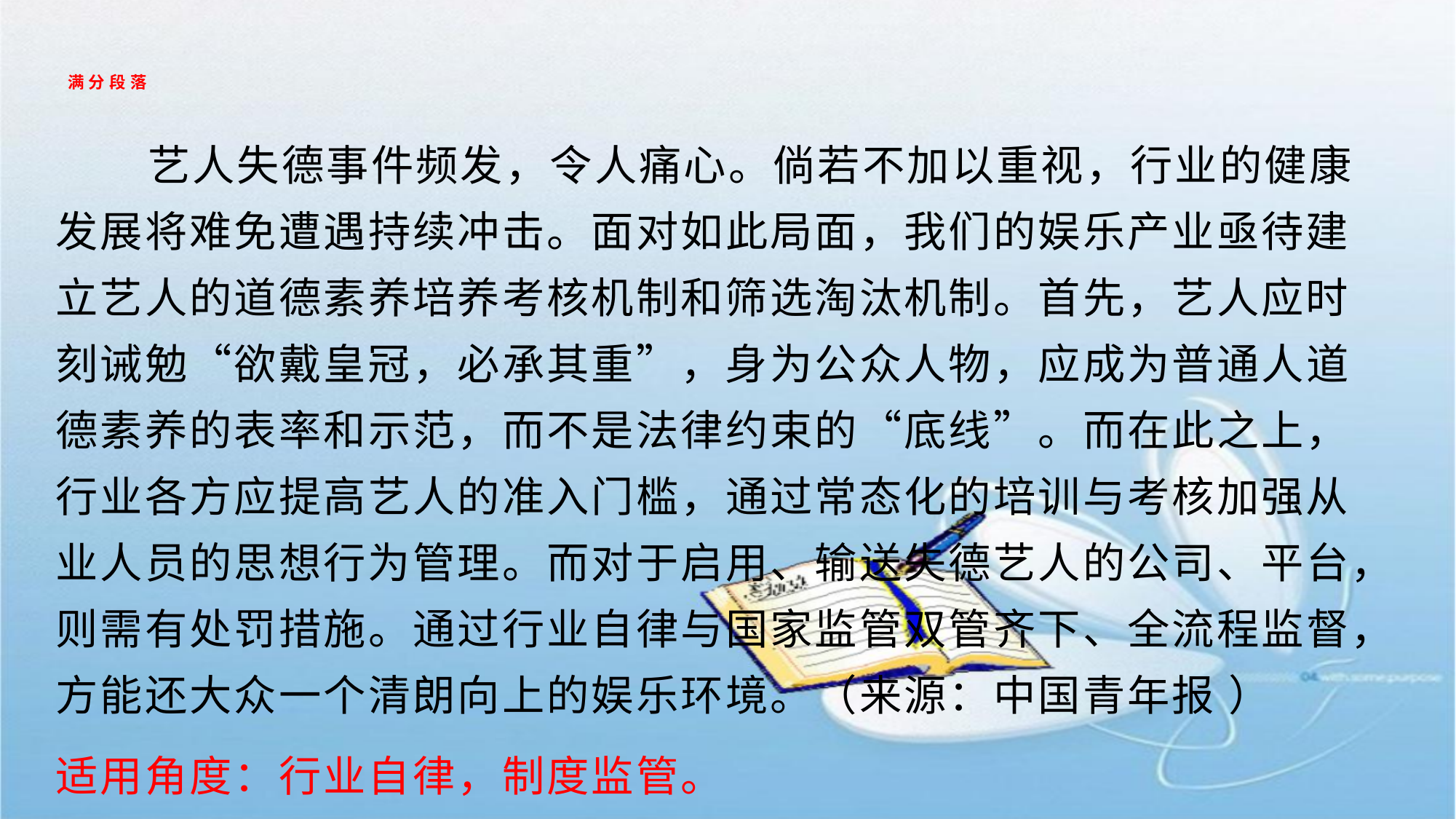

# 满分段落
       艺人失德事件频发，令人痛心。倘若不加以重视，行业的健康发展将难免遭遇持续冲击。面对如此局面，我们的娱乐产业亟待建立艺人的道德素养培养考核机制和筛选淘汰机制。首先，艺人应时刻诫勉“欲戴皇冠，必承其重”，身为公众人物，应成为普通人道德素养的表率和示范，而不是法律约束的“底线”。而在此之上，行业各方应提高艺人的准入门槛，通过常态化的培训与考核加强从业人员的思想行为管理。而对于启用、输送失德艺人的公司、平台，则需有处罚措施。通过行业自律与国家监管双管齐下、全流程监督，方能还大众一个清朗向上的娱乐环境。（来源：中国青年报 ）
适用角度：行业自律，制度监管。